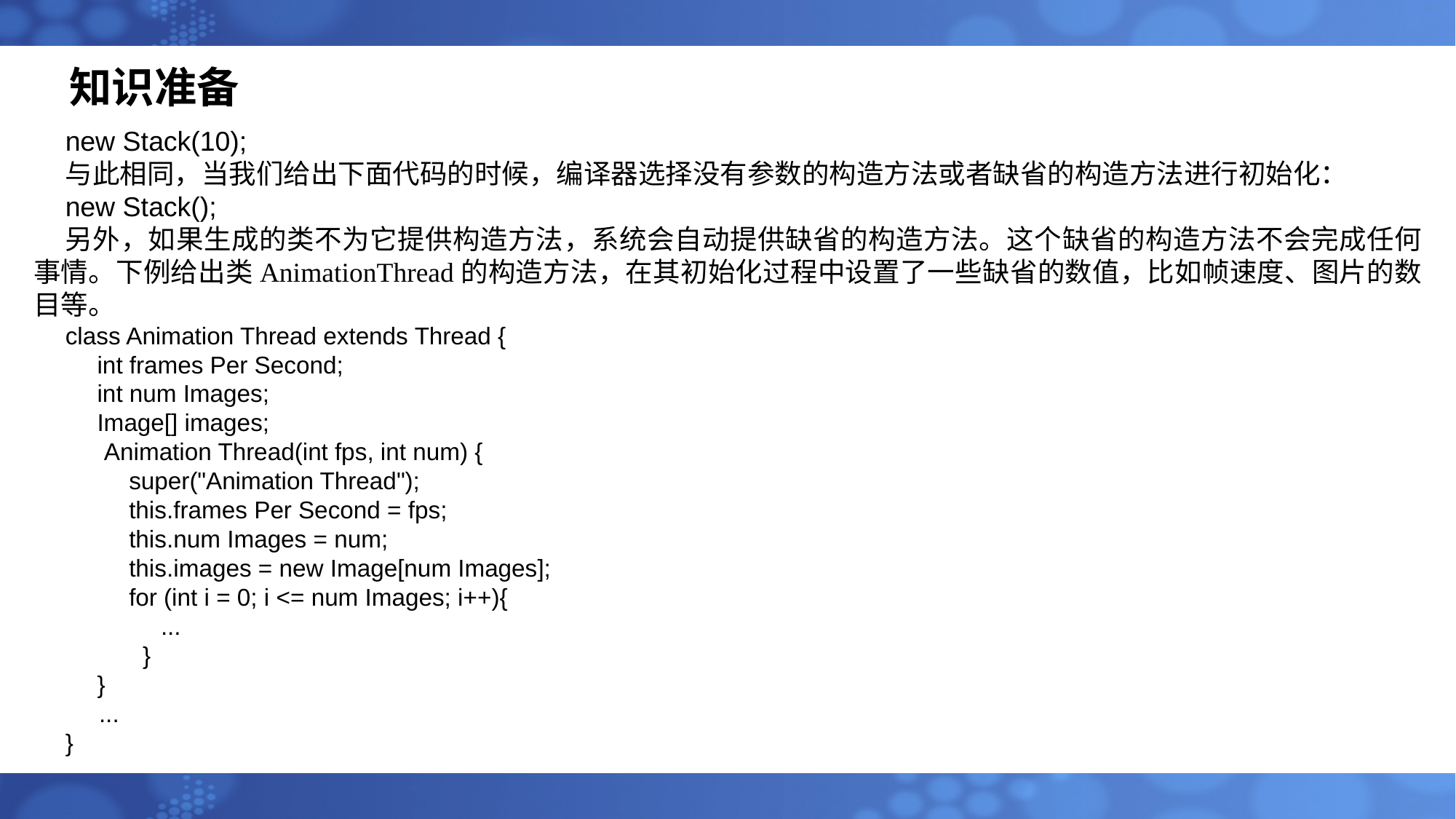

# 知识准备
new Stack(10);
与此相同，当我们给出下面代码的时候，编译器选择没有参数的构造方法或者缺省的构造方法进行初始化：
new Stack();
另外，如果生成的类不为它提供构造方法，系统会自动提供缺省的构造方法。这个缺省的构造方法不会完成任何事情。下例给出类AnimationThread的构造方法，在其初始化过程中设置了一些缺省的数值，比如帧速度、图片的数目等。
class Animation Thread extends Thread {
int frames Per Second;
int num Images;
Image[] images;
 Animation Thread(int fps, int num) {
super("Animation Thread");
this.frames Per Second = fps;
this.num Images = num;
this.images = new Image[num Images];
for (int i = 0; i <= num Images; i++){
...
     	}
}
     ...
}